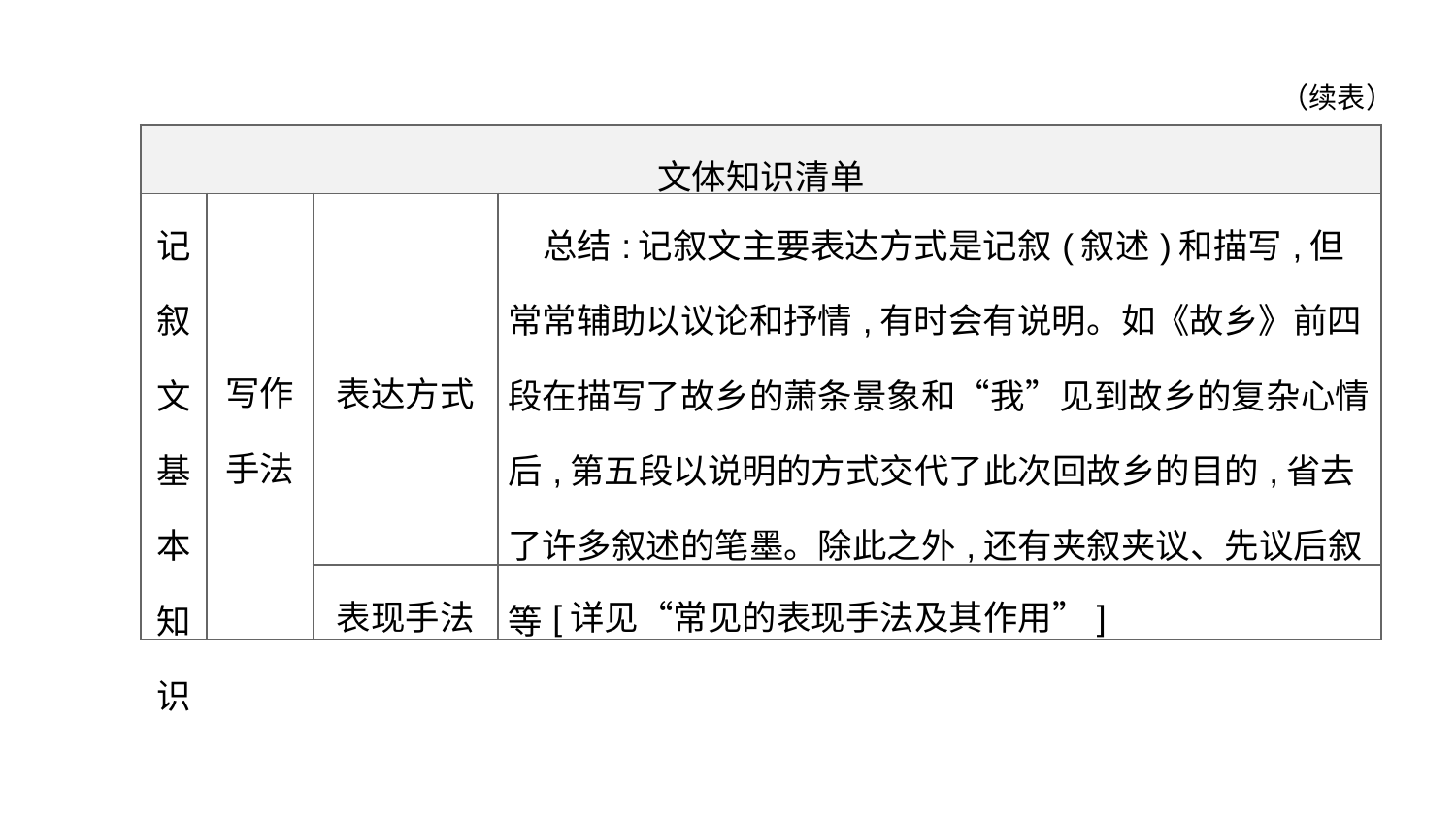

（续表）
| 文体知识清单 |  |  |  |
| --- | --- | --- | --- |
| 记 叙 文 基 本 知 识 | 写作 手法 | 表达方式 | 总结:记叙文主要表达方式是记叙(叙述)和描写,但常常辅助以议论和抒情,有时会有说明。如《故乡》前四段在描写了故乡的萧条景象和“我”见到故乡的复杂心情后,第五段以说明的方式交代了此次回故乡的目的,省去了许多叙述的笔墨。除此之外,还有夹叙夹议、先议后叙等 |
|  |  | 表现手法 | [详见“常见的表现手法及其作用”] |